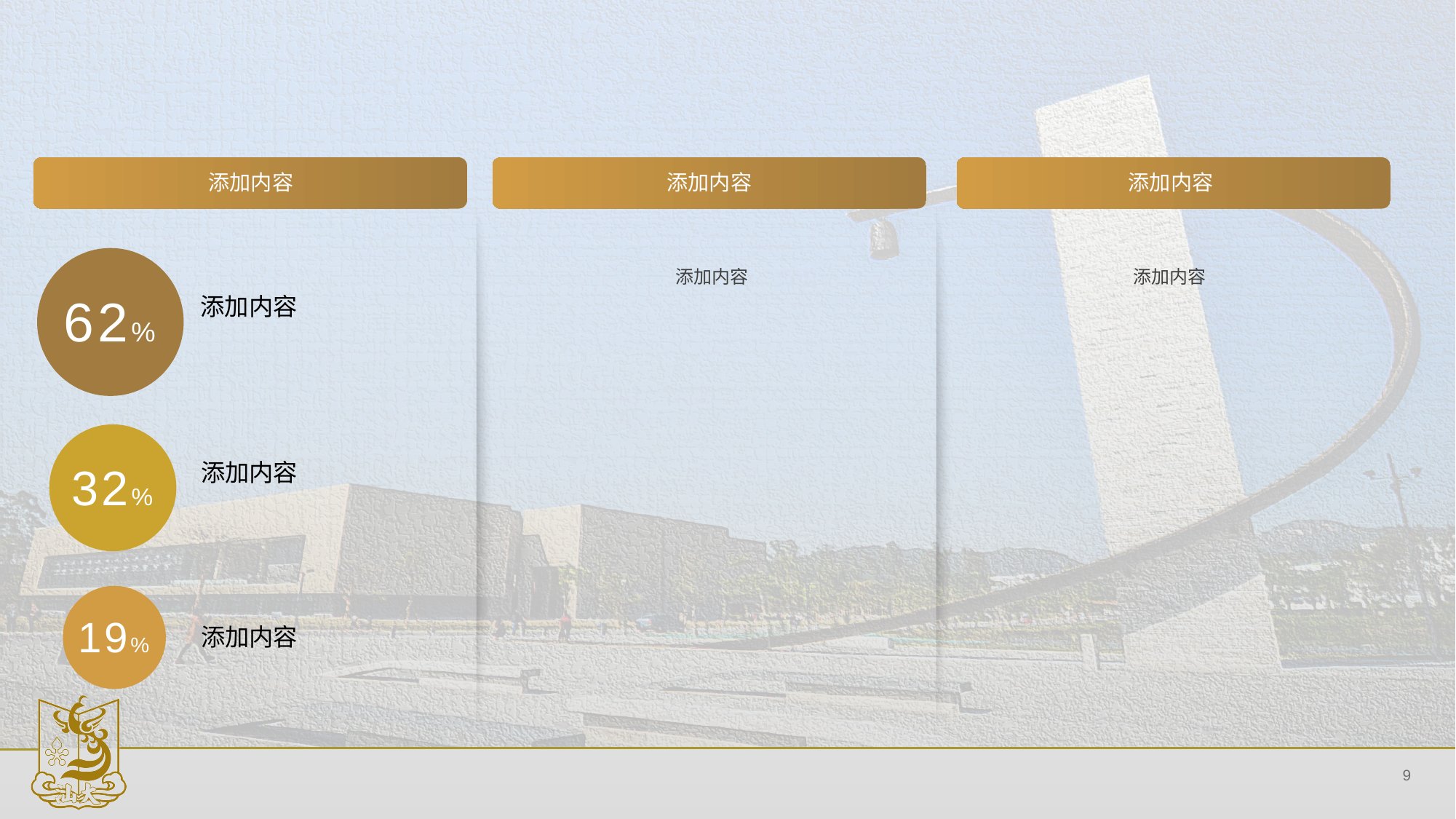

#

添加内容
添加内容
添加内容

添加内容
添加内容
62%
添加内容

32%
添加内容

19%
添加内容
9